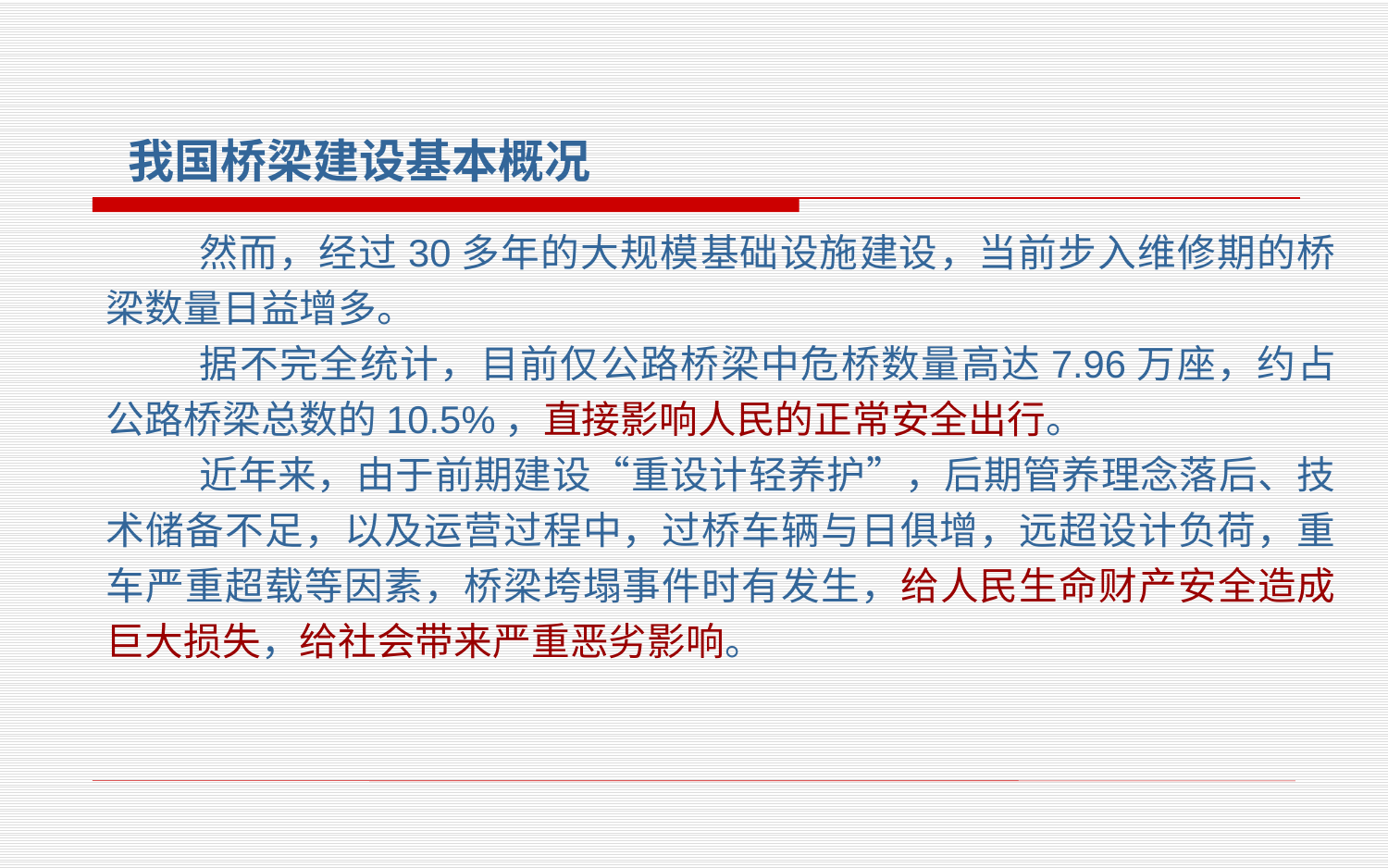

我国桥梁建设基本概况
然而，经过30多年的大规模基础设施建设，当前步入维修期的桥梁数量日益增多。
据不完全统计，目前仅公路桥梁中危桥数量高达7.96万座，约占公路桥梁总数的10.5%，直接影响人民的正常安全出行。
近年来，由于前期建设“重设计轻养护”，后期管养理念落后、技术储备不足，以及运营过程中，过桥车辆与日俱增，远超设计负荷，重车严重超载等因素，桥梁垮塌事件时有发生，给人民生命财产安全造成巨大损失，给社会带来严重恶劣影响。